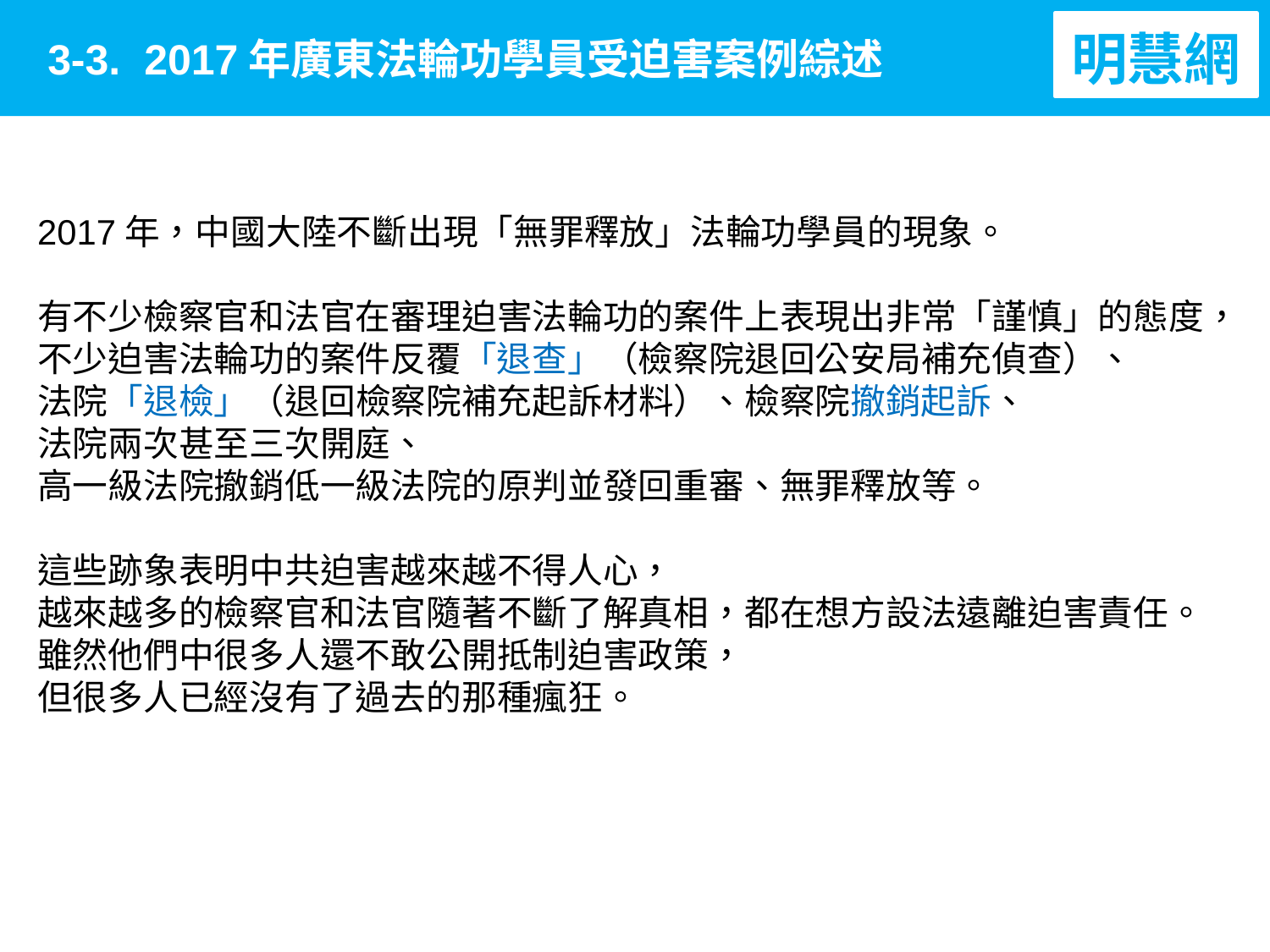

明慧網
3-3.  2017年廣東法輪功學員受迫害案例綜述

2017年，中國大陸不斷出現「無罪釋放」法輪功學員的現象。

有不少檢察官和法官在審理迫害法輪功的案件上表現出非常「謹慎」的態度，
不少迫害法輪功的案件反覆「退查」（檢察院退回公安局補充偵查）、
法院「退檢」（退回檢察院補充起訴材料）、檢察院撤銷起訴、
法院兩次甚至三次開庭、
高一級法院撤銷低一級法院的原判並發回重審、無罪釋放等。

這些跡象表明中共迫害越來越不得人心，
越來越多的檢察官和法官隨著不斷了解真相，都在想方設法遠離迫害責任。
雖然他們中很多人還不敢公開抵制迫害政策，
但很多人已經沒有了過去的那種瘋狂。